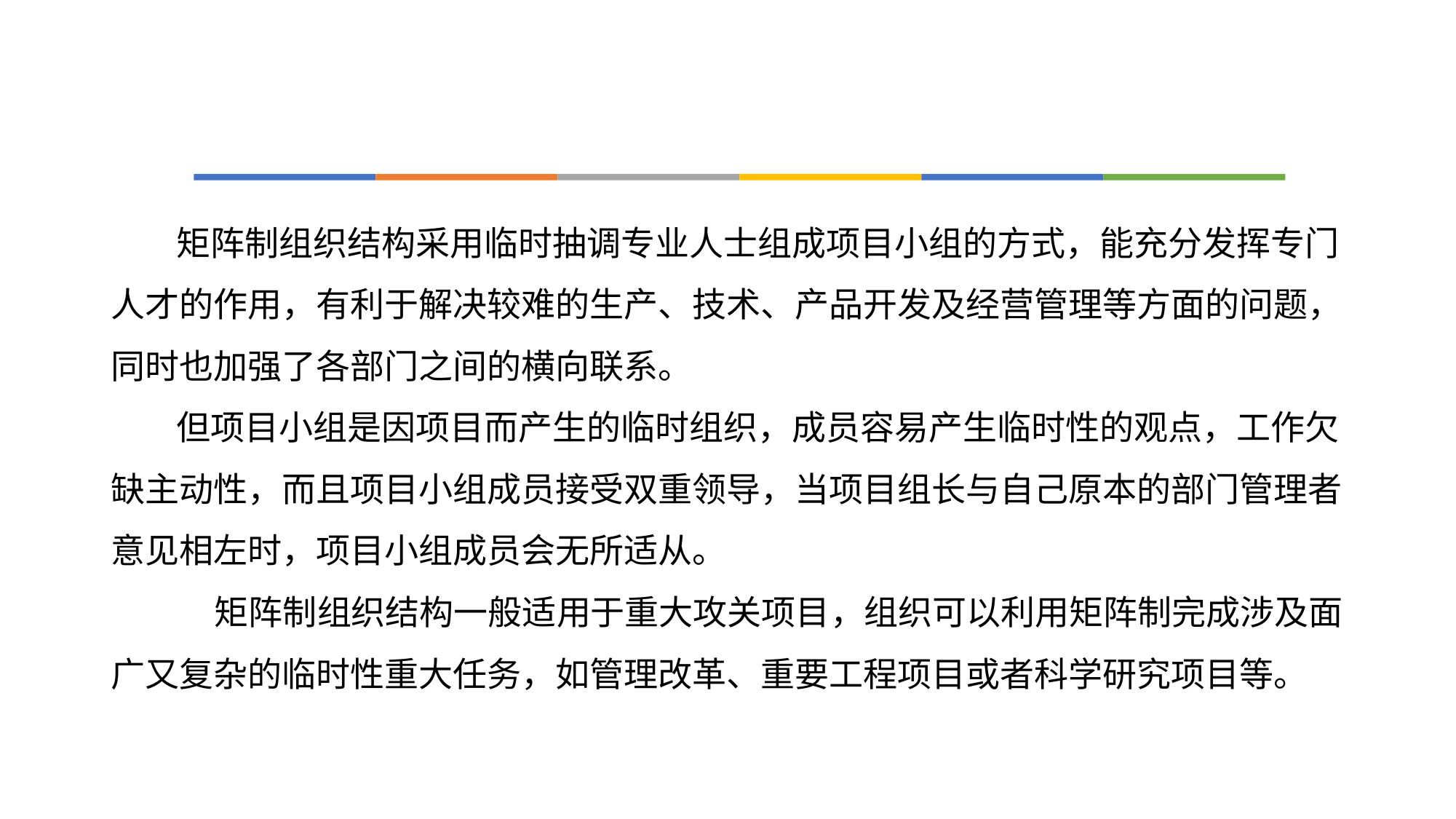

#
矩阵制组织结构采用临时抽调专业人士组成项目小组的方式，能充分发挥专门人才的作用，有利于解决较难的生产、技术、产品开发及经营管理等方面的问题，同时也加强了各部门之间的横向联系。
但项目小组是因项目而产生的临时组织，成员容易产生临时性的观点，工作欠缺主动性，而且项目小组成员接受双重领导，当项目组长与自己原本的部门管理者意见相左时，项目小组成员会无所适从。
    矩阵制组织结构一般适用于重大攻关项目，组织可以利用矩阵制完成涉及面广又复杂的临时性重大任务，如管理改革、重要工程项目或者科学研究项目等。